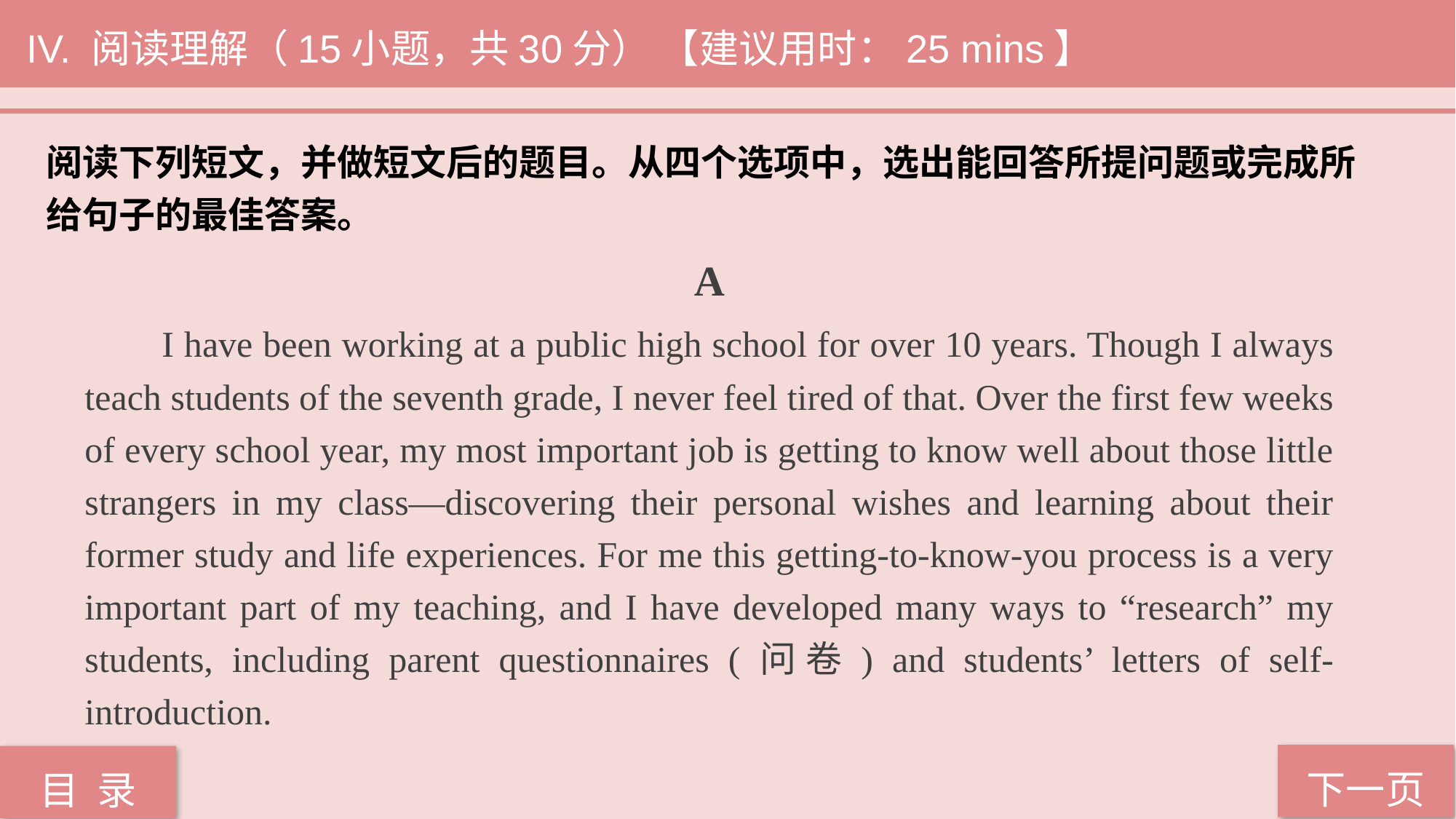

IV. 阅读理解（15小题，共30分） 【建议用时：25 mins】
阅读下列短文，并做短文后的题目。从四个选项中，选出能回答所提问题或完成所
给句子的最佳答案。
                                                                   A
       I have been working at a public high school for over 10 years. Though I always teach students of the seventh grade, I never feel tired of that. Over the first few weeks of every school year, my most important job is getting to know well about those little strangers in my class—discovering their personal wishes and learning about their former study and life experiences. For me this getting-to-know-you process is a very important part of my teaching, and I have developed many ways to “research” my students, including parent questionnaires (问卷) and students’ letters of self-introduction.